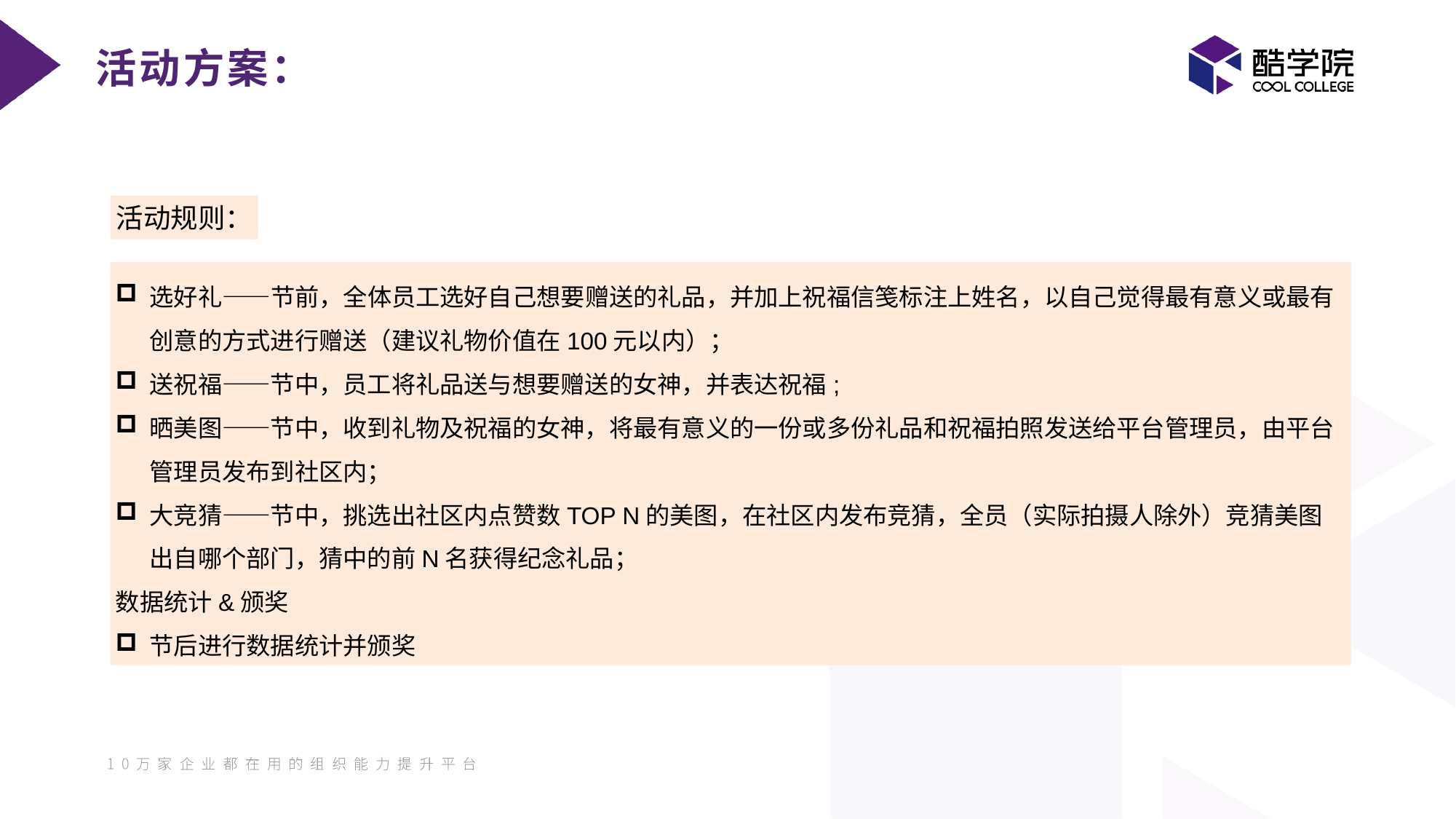

活动方案：
活动规则：
选好礼——节前，全体员工选好自己想要赠送的礼品，并加上祝福信笺标注上姓名，以自己觉得最有意义或最有创意的方式进行赠送（建议礼物价值在100元以内）；
送祝福——节中，员工将礼品送与想要赠送的女神，并表达祝福;
晒美图——节中，收到礼物及祝福的女神，将最有意义的一份或多份礼品和祝福拍照发送给平台管理员，由平台管理员发布到社区内；
大竞猜——节中，挑选出社区内点赞数TOP N的美图，在社区内发布竞猜，全员（实际拍摄人除外）竞猜美图出自哪个部门，猜中的前N名获得纪念礼品；
数据统计&颁奖
节后进行数据统计并颁奖